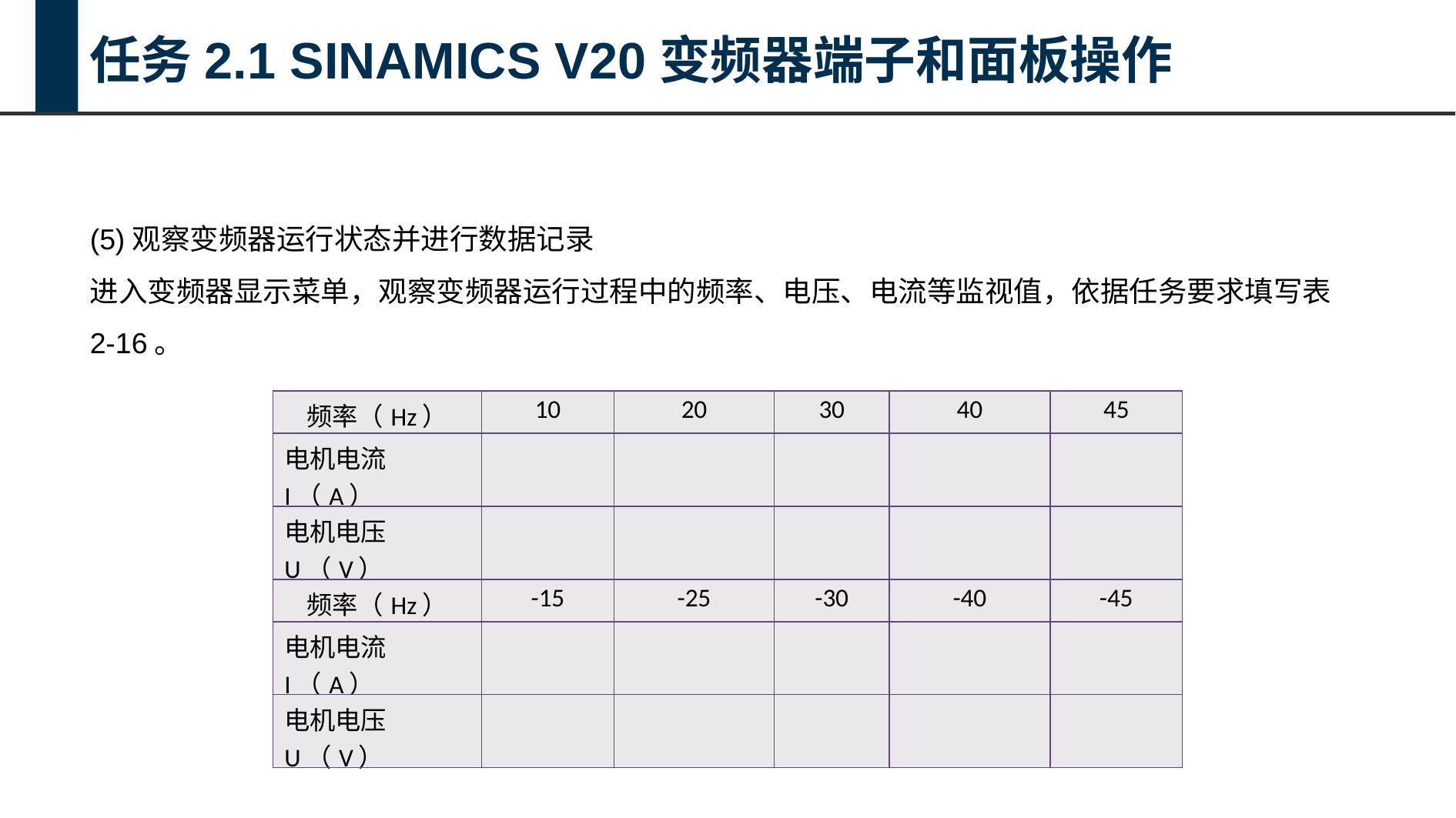

任务2.1 SINAMICS V20变频器端子和面板操作
(5)观察变频器运行状态并进行数据记录
进入变频器显示菜单，观察变频器运行过程中的频率、电压、电流等监视值，依据任务要求填写表2-16。
| 频率（Hz） | 10 | 20 | 30 | 40 | 45 |
| --- | --- | --- | --- | --- | --- |
| 电机电流I（A） |  |  |  |  |  |
| 电机电压U（V） |  |  |  |  |  |
| 频率（Hz） | -15 | -25 | -30 | -40 | -45 |
| 电机电流I（A） |  |  |  |  |  |
| 电机电压U（V） |  |  |  |  |  |